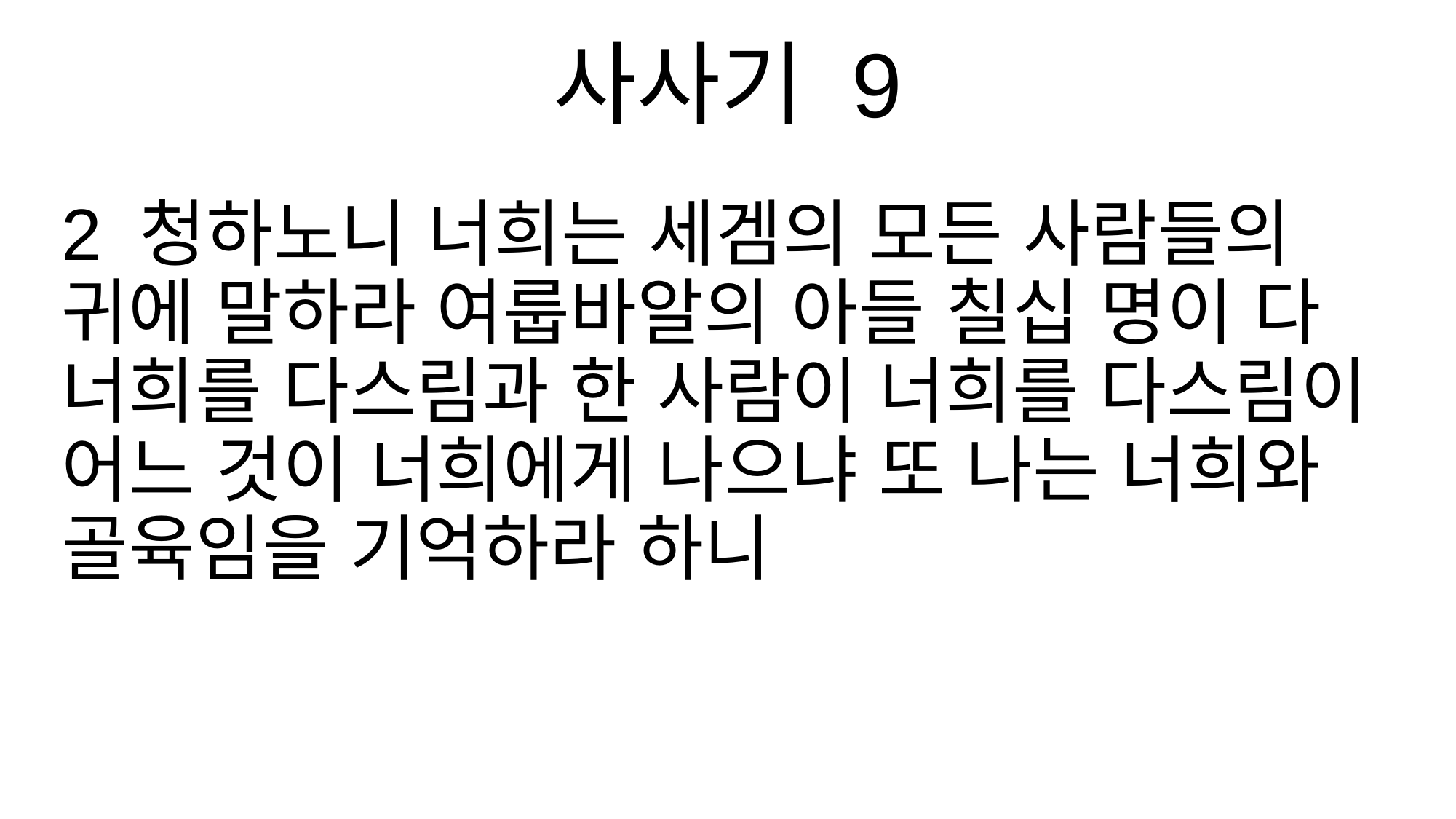

사사기 9
2 청하노니 너희는 세겜의 모든 사람들의 귀에 말하라 여룹바알의 아들 칠십 명이 다 너희를 다스림과 한 사람이 너희를 다스림이 어느 것이 너희에게 나으냐 또 나는 너희와 골육임을 기억하라 하니